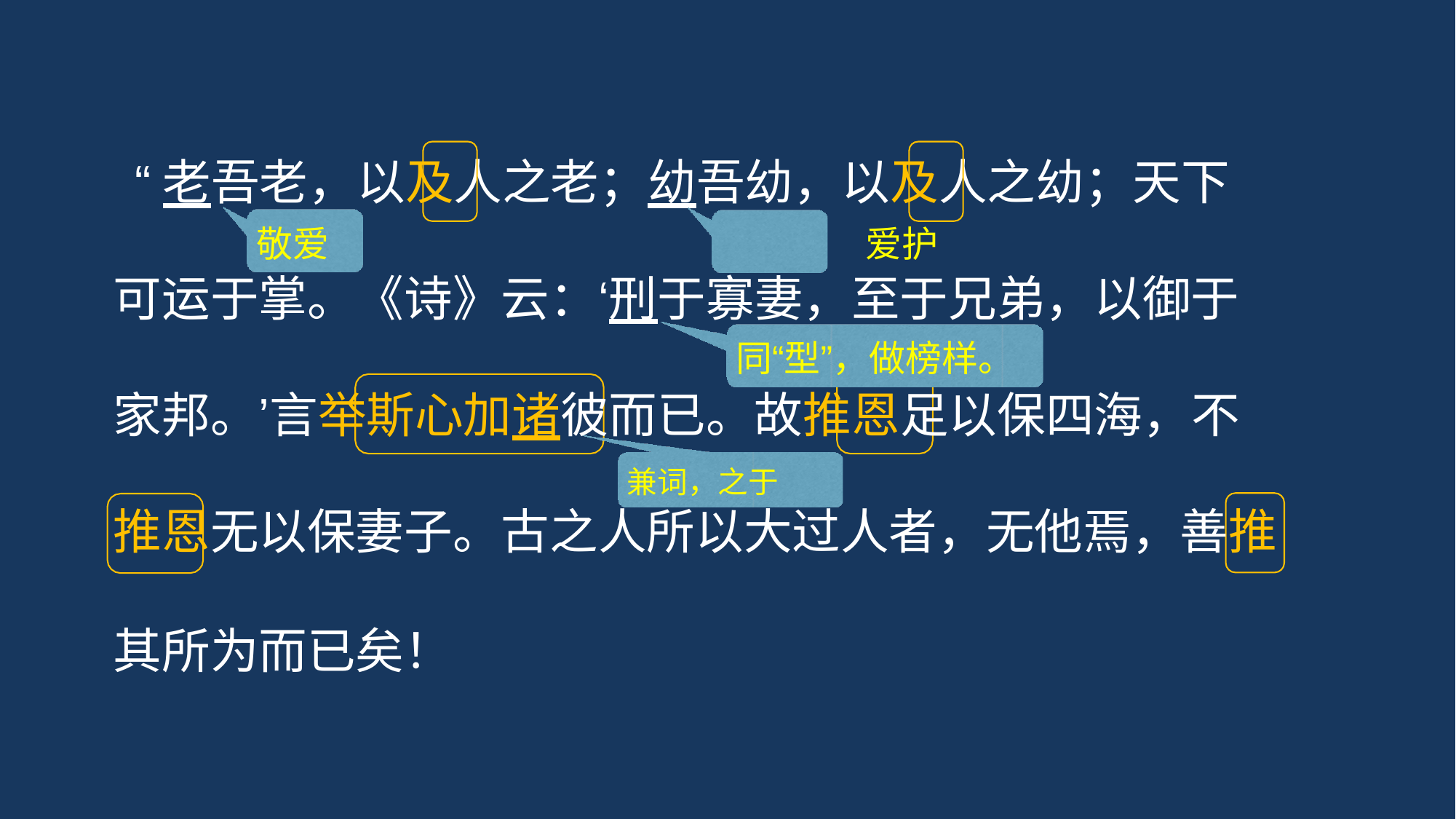

# “老吾老，以及人之老；幼吾幼，以及人之幼；天下

敬爱	爱护
可运于掌。《诗》云：‘刑于寡妻，至于兄弟，以御于
同“型”，做榜样。
家邦。’言举斯心加诸彼而已。故推恩足以保四海，不
兼词，之于
推恩无以保妻子。古之人所以大过人者，无他焉，善推

其所为而已矣！